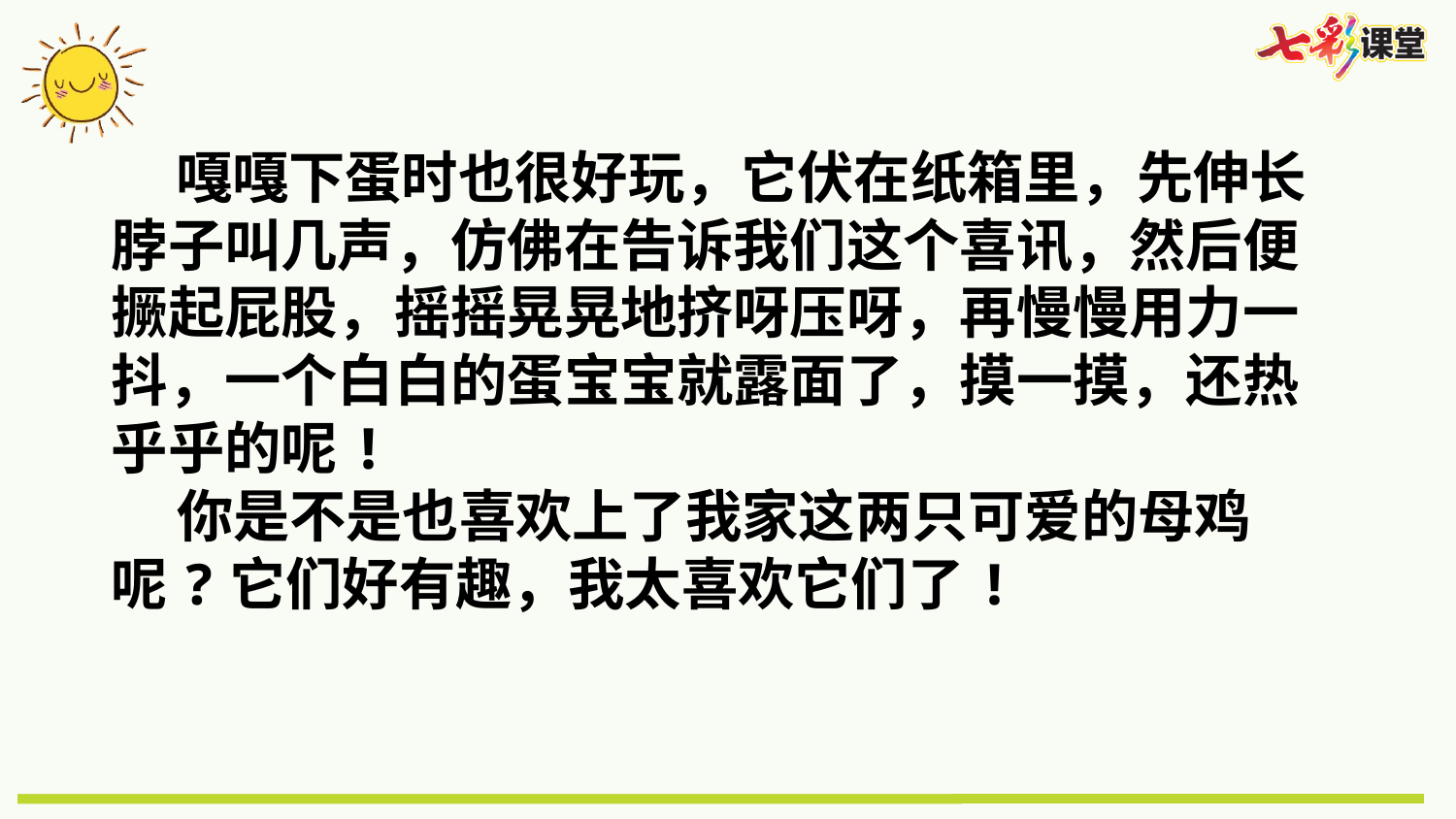

嘎嘎下蛋时也很好玩，它伏在纸箱里，先伸长脖子叫几声，仿佛在告诉我们这个喜讯，然后便撅起屁股，摇摇晃晃地挤呀压呀，再慢慢用力一抖，一个白白的蛋宝宝就露面了，摸一摸，还热乎乎的呢!
    你是不是也喜欢上了我家这两只可爱的母鸡呢?它们好有趣，我太喜欢它们了!